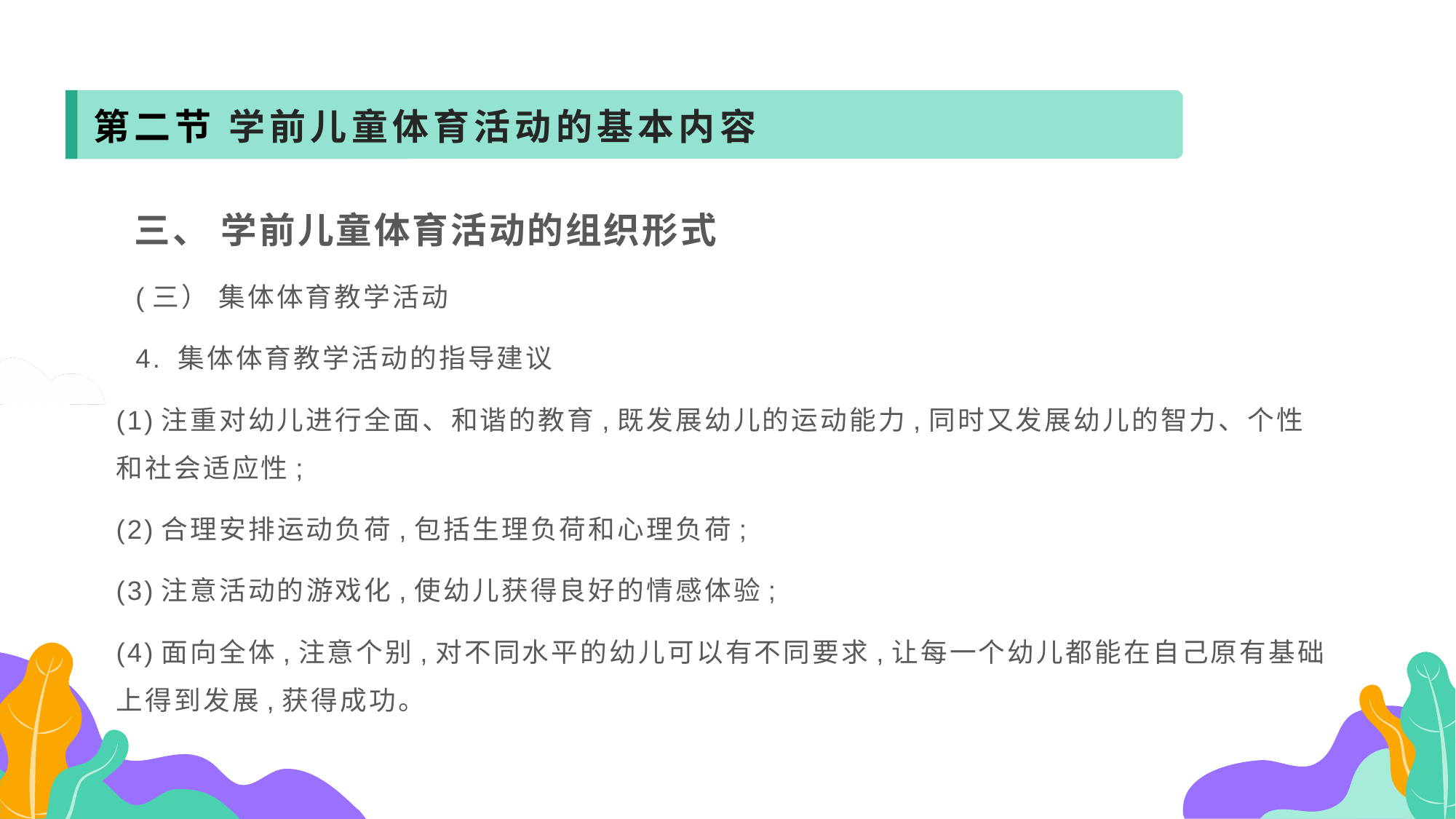

第二节 学前儿童体育活动的基本内容
 三、 学前儿童体育活动的组织形式
  (三） 集体体育教学活动
  4. 集体体育教学活动的指导建议
(1)注重对幼儿进行全面、和谐的教育,既发展幼儿的运动能力,同时又发展幼儿的智力、个性和社会适应性;
(2)合理安排运动负荷,包括生理负荷和心理负荷;
(3)注意活动的游戏化,使幼儿获得良好的情感体验;
(4)面向全体,注意个别,对不同水平的幼儿可以有不同要求,让每一个幼儿都能在自己原有基础上得到发展,获得成功。